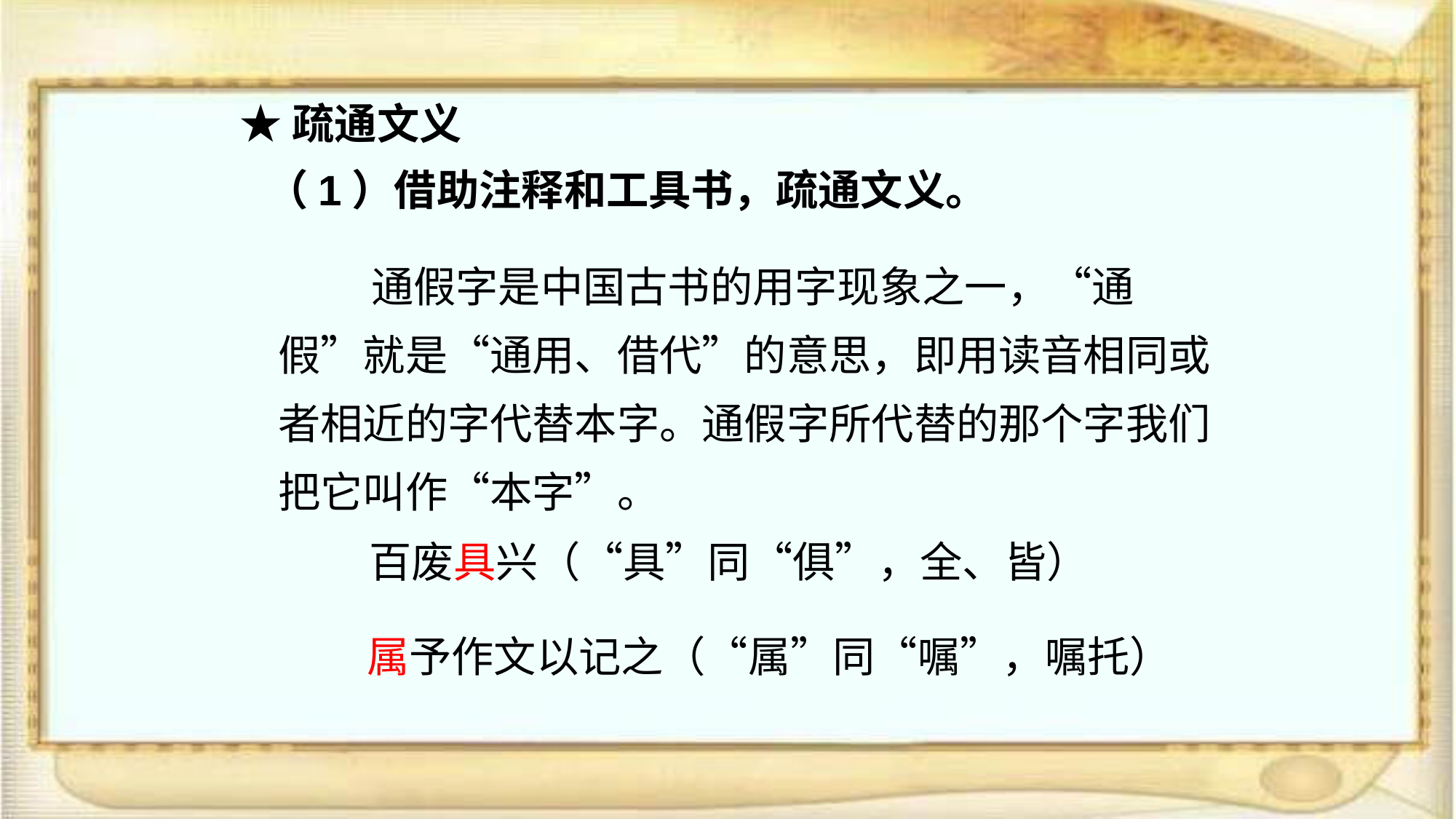

★疏通文义
（1）借助注释和工具书，疏通文义。
   通假字是中国古书的用字现象之一，“通假”就是“通用、借代”的意思，即用读音相同或者相近的字代替本字。通假字所代替的那个字我们把它叫作“本字”。
百废具兴（“具”同“俱”，全、皆）
属予作文以记之（“属”同“嘱”，嘱托）